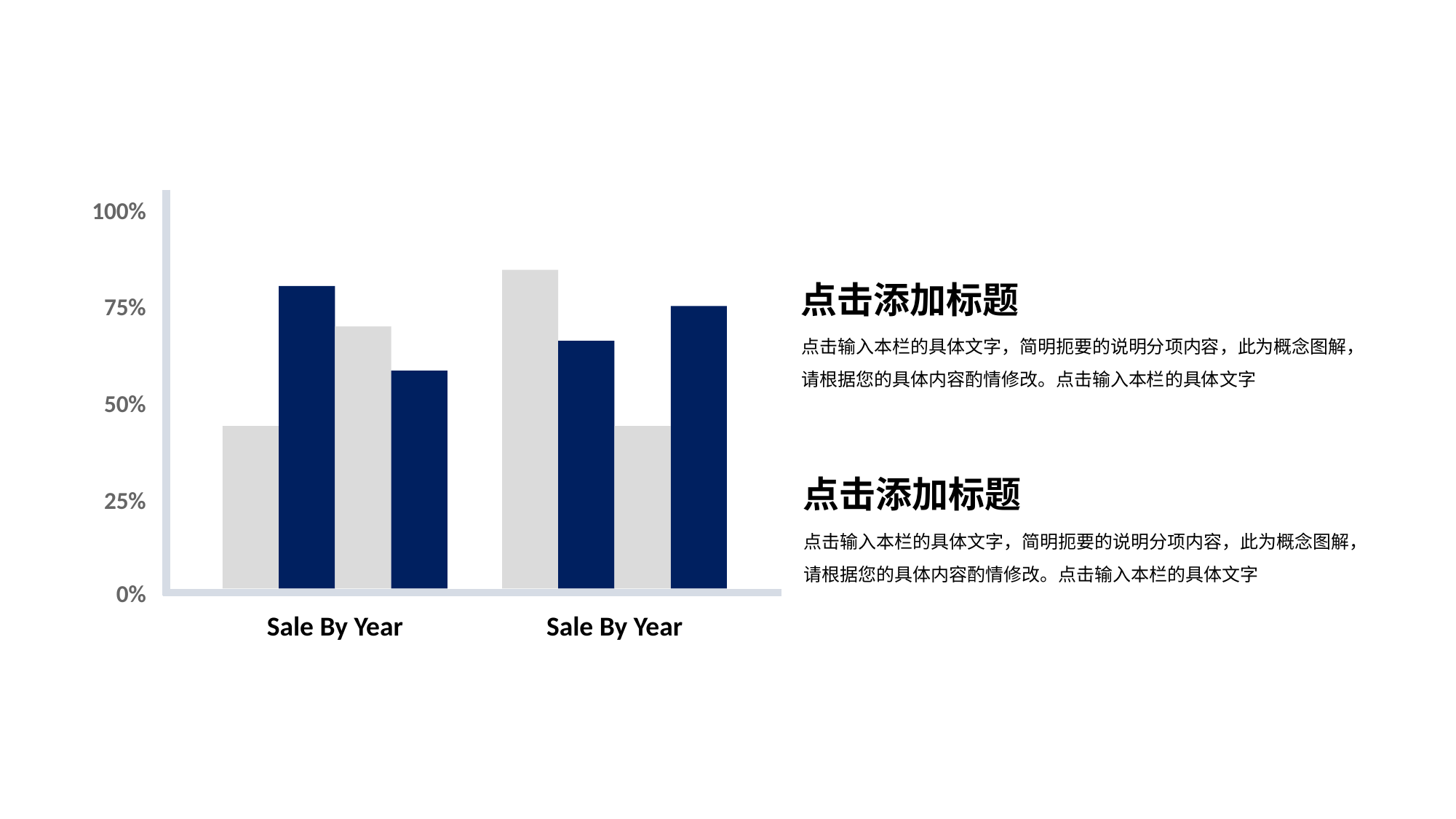

100%
75%
50%
25%
0%
点击添加标题

点击输入本栏的具体文字，简明扼要的说明分项内容，此为概念图解，请根据您的具体内容酌情修改。点击输入本栏的具体文字

点击添加标题
点击输入本栏的具体文字，简明扼要的说明分项内容，此为概念图解，请根据您的具体内容酌情修改。点击输入本栏的具体文字
Sale By Year
Sale By Year